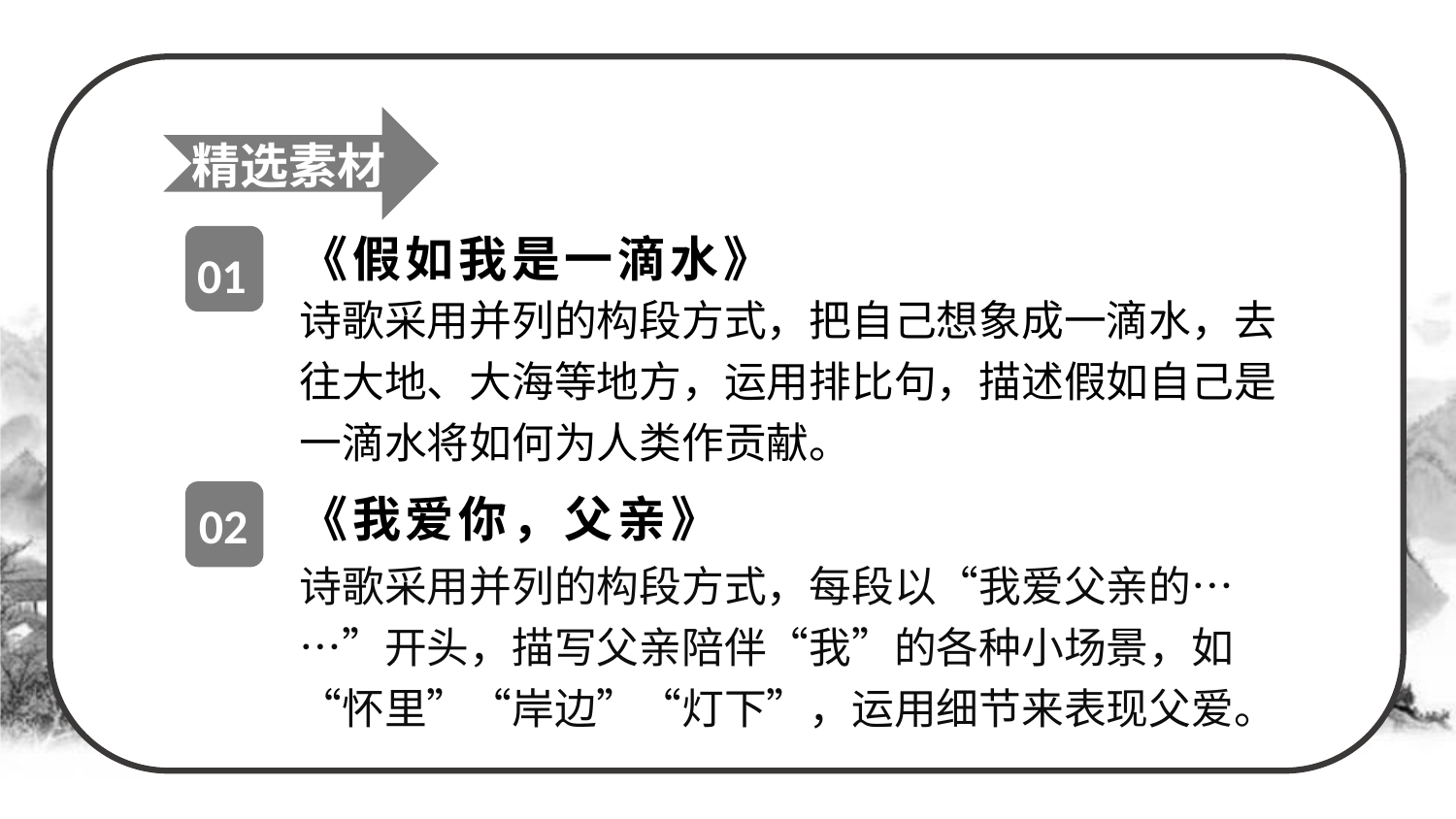

精选素材
《假如我是一滴水》

01
诗歌采用并列的构段方式，把自己想象成一滴水，去往大地、大海等地方，运用排比句，描述假如自己是一滴水将如何为人类作贡献。

《我爱你，父亲》
02
诗歌采用并列的构段方式，每段以“我爱父亲的……”开头，描写父亲陪伴“我”的各种小场景，如“怀里”“岸边”“灯下”，运用细节来表现父爱。